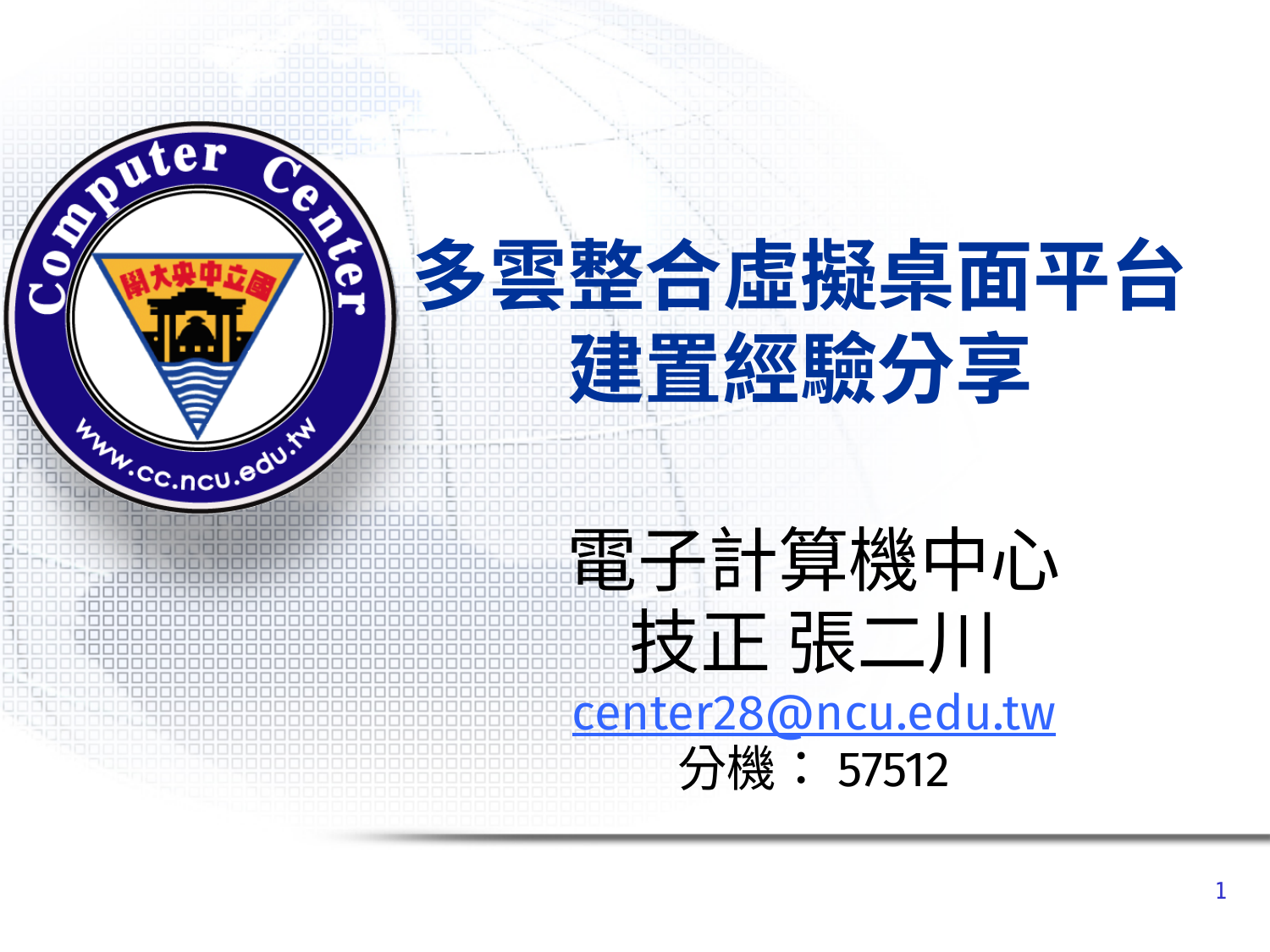

# 多雲整合虛擬桌面平台 建置經驗分享
電子計算機中心
技正 張二川
center28@ncu.edu.tw
分機：57512

1